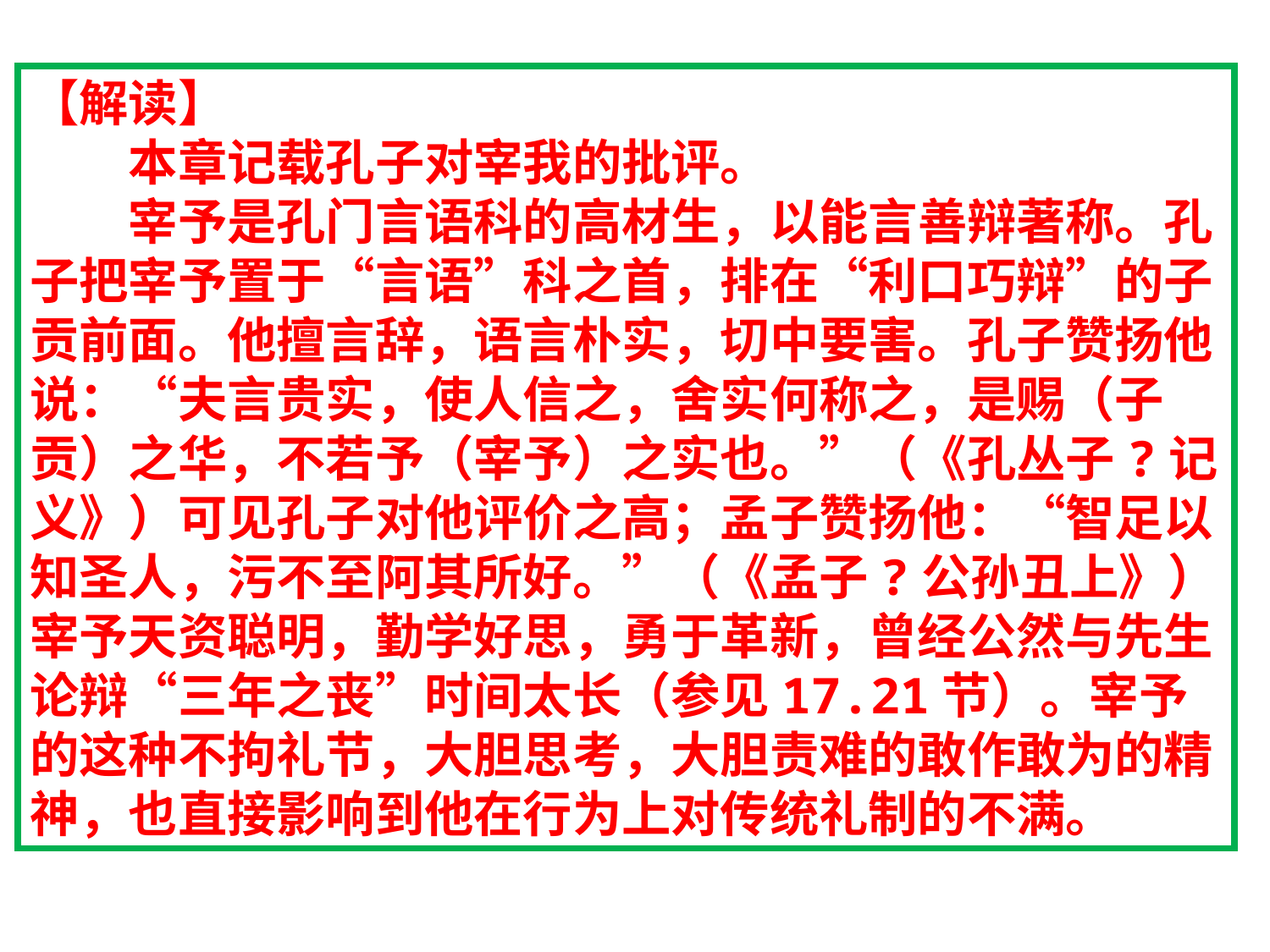

【解读】
　　本章记载孔子对宰我的批评。
　　宰予是孔门言语科的高材生，以能言善辩著称。孔子把宰予置于“言语”科之首，排在“利口巧辩”的子贡前面。他擅言辞，语言朴实，切中要害。孔子赞扬他说：“夫言贵实，使人信之，舍实何称之，是赐（子贡）之华，不若予（宰予）之实也。”（《孔丛子?记义》）可见孔子对他评价之高；孟子赞扬他：“智足以知圣人，污不至阿其所好。”（《孟子?公孙丑上》）宰予天资聪明，勤学好思，勇于革新，曾经公然与先生论辩“三年之丧”时间太长（参见17.21节）。宰予的这种不拘礼节，大胆思考，大胆责难的敢作敢为的精神，也直接影响到他在行为上对传统礼制的不满。